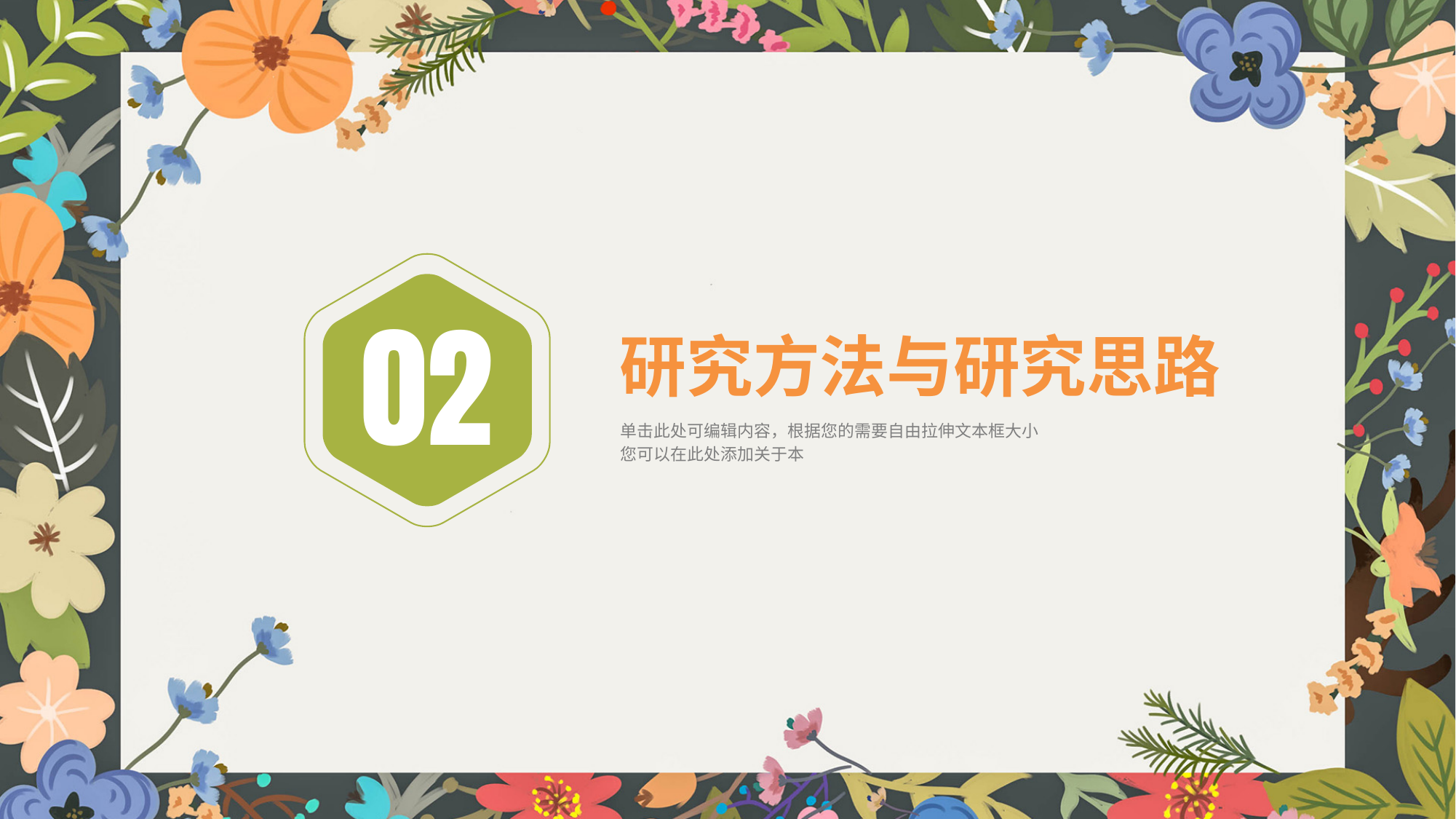

02
研究方法与研究思路
单击此处可编辑内容，根据您的需要自由拉伸文本框大小
您可以在此处添加关于本